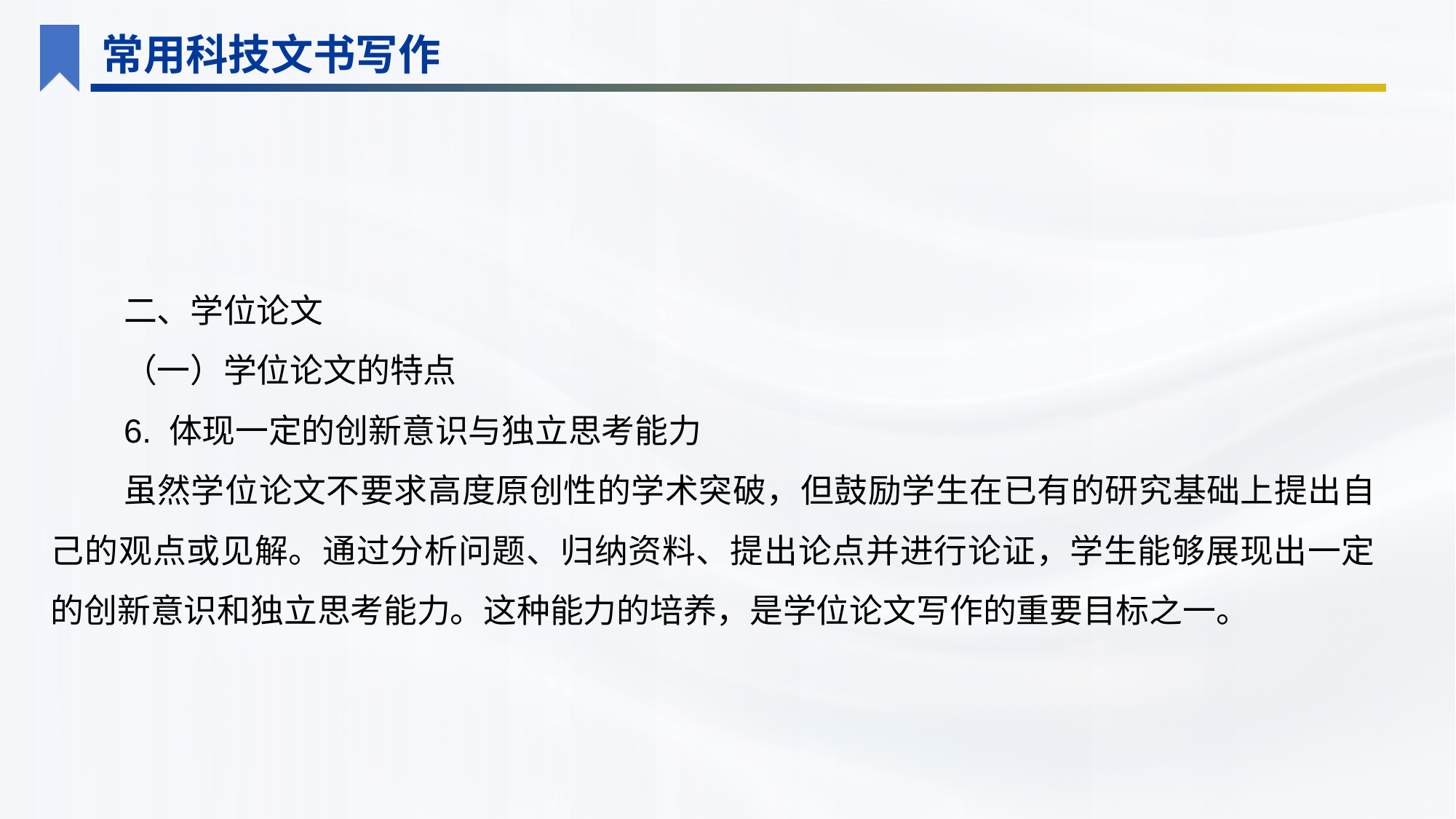

常用科技文书写作
二、学位论文
（一）学位论文的特点
6. 体现一定的创新意识与独立思考能力
虽然学位论文不要求高度原创性的学术突破，但鼓励学生在已有的研究基础上提出自己的观点或见解。通过分析问题、归纳资料、提出论点并进行论证，学生能够展现出一定的创新意识和独立思考能力。这种能力的培养，是学位论文写作的重要目标之一。